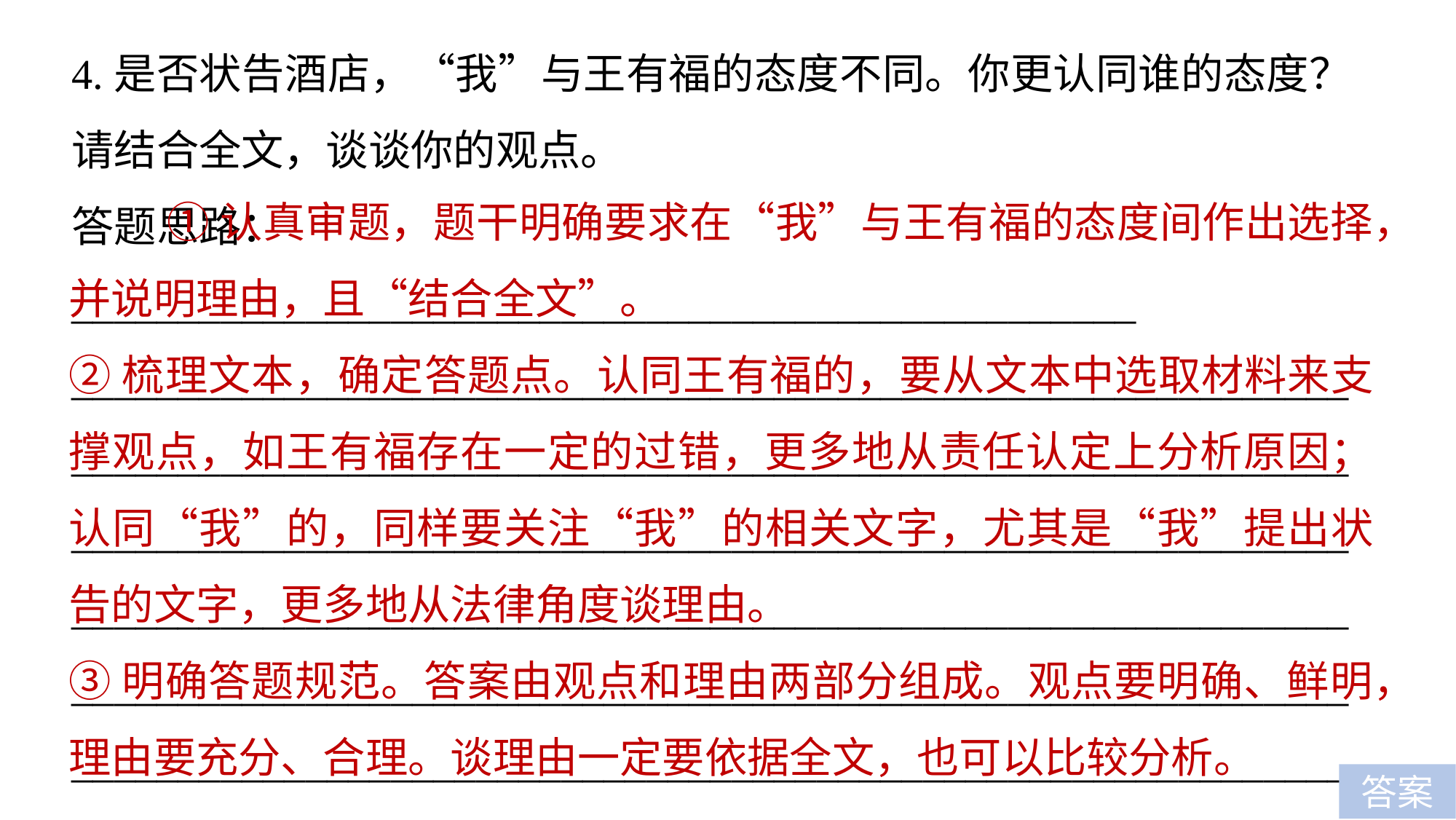

4.是否状告酒店，“我”与王有福的态度不同。你更认同谁的态度？请结合全文，谈谈你的观点。
答题思路：__________________________________________________
_________________________________________________________________________________________________________________________________________________________________________________________________________________________________________________________________________________________________________________________________________________________________________________________________________________________________
          ①认真审题，题干明确要求在“我”与王有福的态度间作出选择，并说明理由，且“结合全文”。
②梳理文本，确定答题点。认同王有福的，要从文本中选取材料来支撑观点，如王有福存在一定的过错，更多地从责任认定上分析原因；认同“我”的，同样要关注“我”的相关文字，尤其是“我”提出状告的文字，更多地从法律角度谈理由。
③明确答题规范。答案由观点和理由两部分组成。观点要明确、鲜明，理由要充分、合理。谈理由一定要依据全文，也可以比较分析。
答案